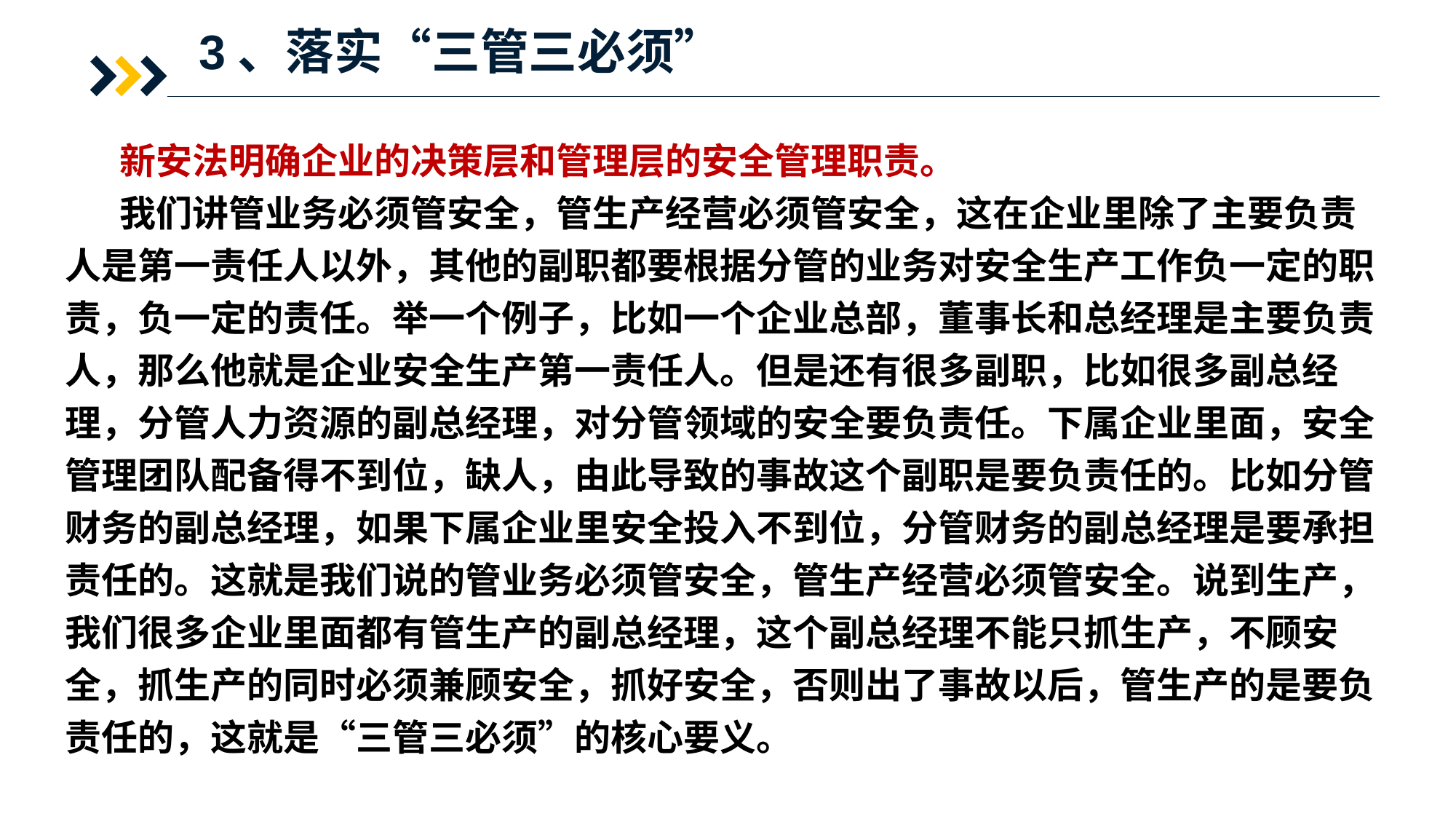

3、落实“三管三必须”

新安法明确企业的决策层和管理层的安全管理职责。
我们讲管业务必须管安全，管生产经营必须管安全，这在企业里除了主要负责人是第一责任人以外，其他的副职都要根据分管的业务对安全生产工作负一定的职责，负一定的责任。举一个例子，比如一个企业总部，董事长和总经理是主要负责人，那么他就是企业安全生产第一责任人。但是还有很多副职，比如很多副总经理，分管人力资源的副总经理，对分管领域的安全要负责任。下属企业里面，安全管理团队配备得不到位，缺人，由此导致的事故这个副职是要负责任的。比如分管财务的副总经理，如果下属企业里安全投入不到位，分管财务的副总经理是要承担责任的。这就是我们说的管业务必须管安全，管生产经营必须管安全。说到生产，我们很多企业里面都有管生产的副总经理，这个副总经理不能只抓生产，不顾安全，抓生产的同时必须兼顾安全，抓好安全，否则出了事故以后，管生产的是要负责任的，这就是“三管三必须”的核心要义。